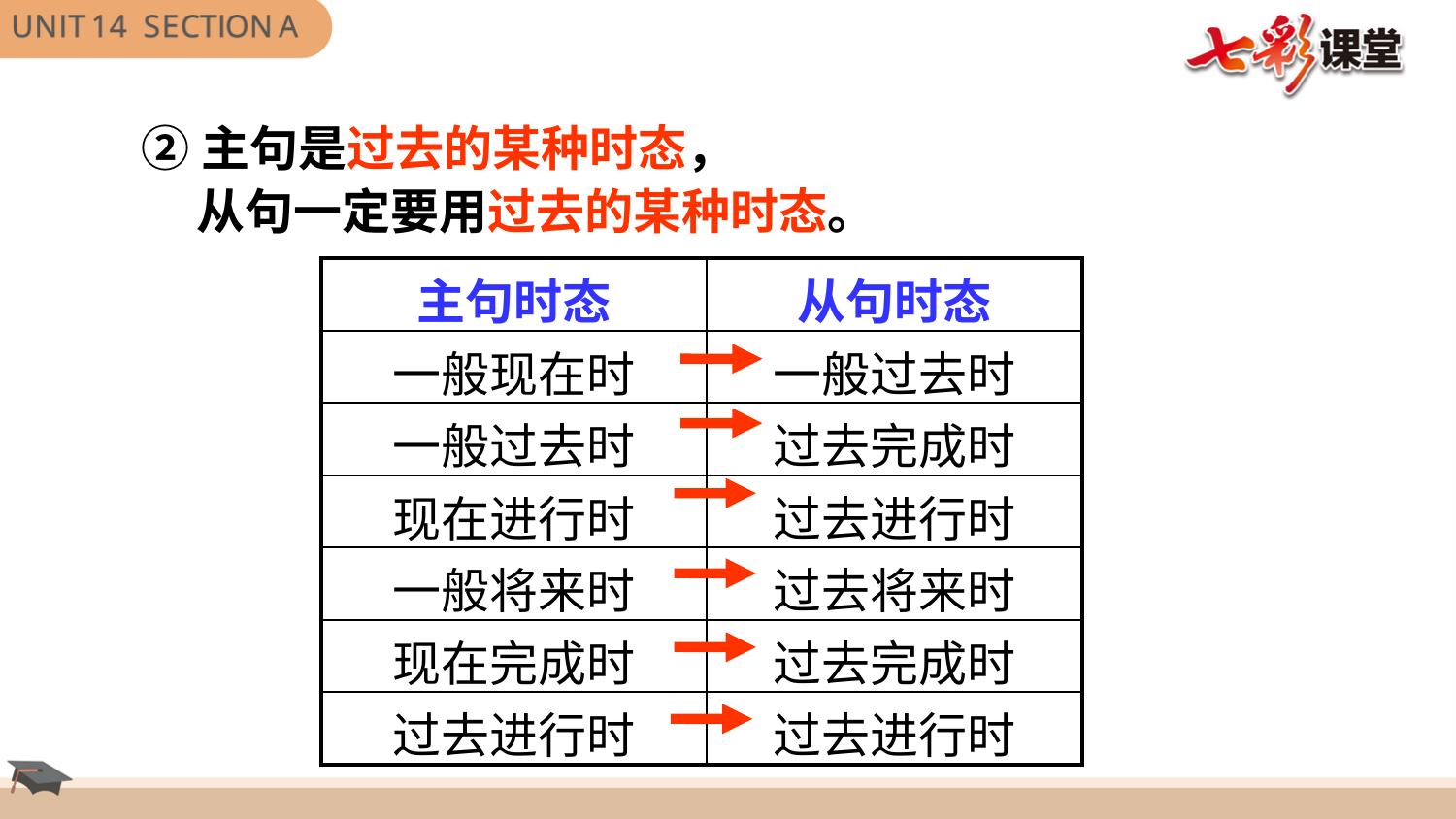

②主句是过去的某种时态，
    从句一定要用过去的某种时态。
| 主句时态 | 从句时态 |
| --- | --- |
| 一般现在时 | 一般过去时 |
| 一般过去时 | 过去完成时 |
| 现在进行时 | 过去进行时 |
| 一般将来时 | 过去将来时 |
| 现在完成时 | 过去完成时 |
| 过去进行时 | 过去进行时 |